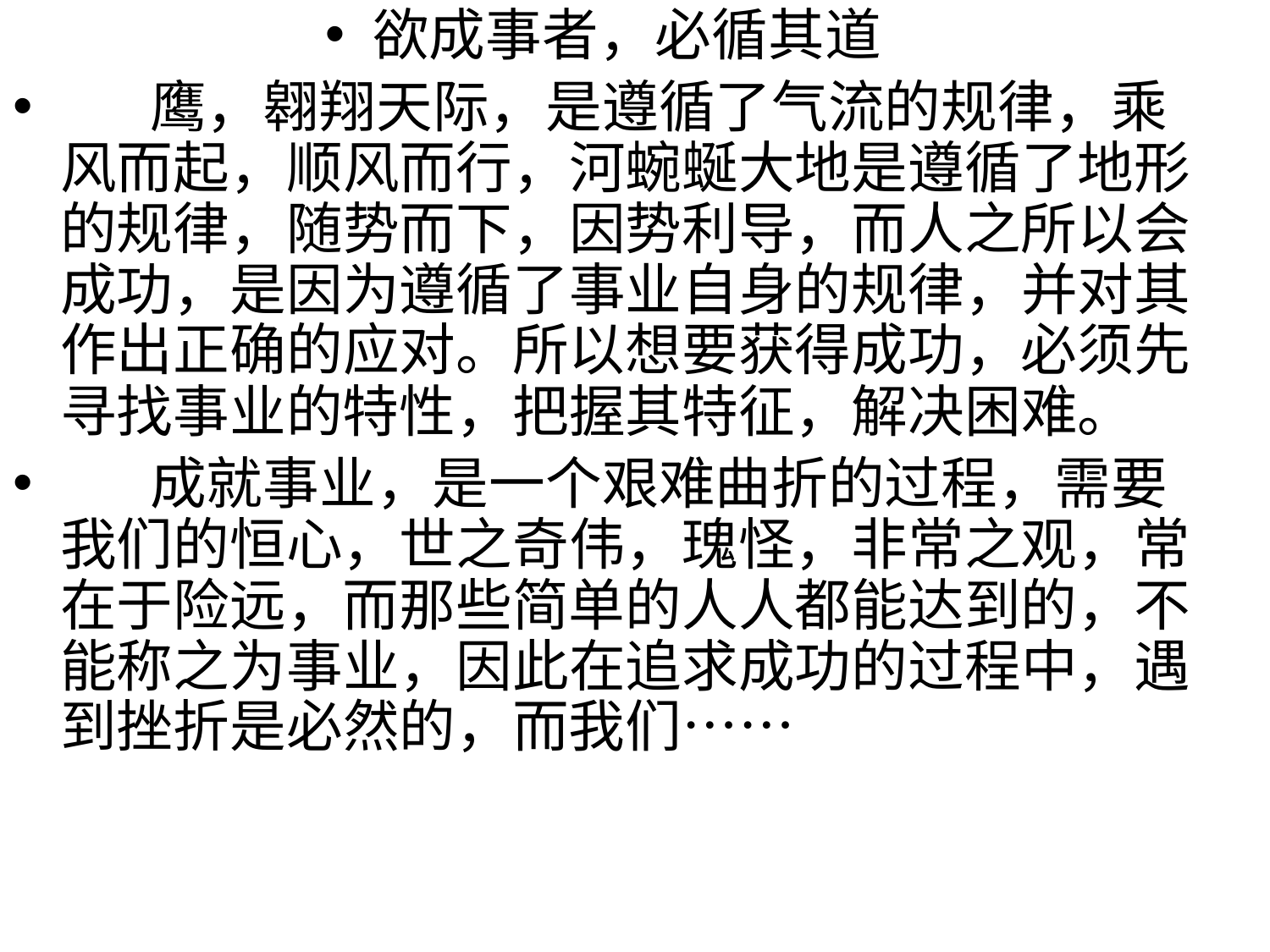

欲成事者，必循其道
      鹰，翱翔天际，是遵循了气流的规律，乘风而起，顺风而行，河蜿蜒大地是遵循了地形的规律，随势而下，因势利导，而人之所以会成功，是因为遵循了事业自身的规律，并对其作出正确的应对。所以想要获得成功，必须先寻找事业的特性，把握其特征，解决困难。
      成就事业，是一个艰难曲折的过程，需要我们的恒心，世之奇伟，瑰怪，非常之观，常在于险远，而那些简单的人人都能达到的，不能称之为事业，因此在追求成功的过程中，遇到挫折是必然的，而我们……